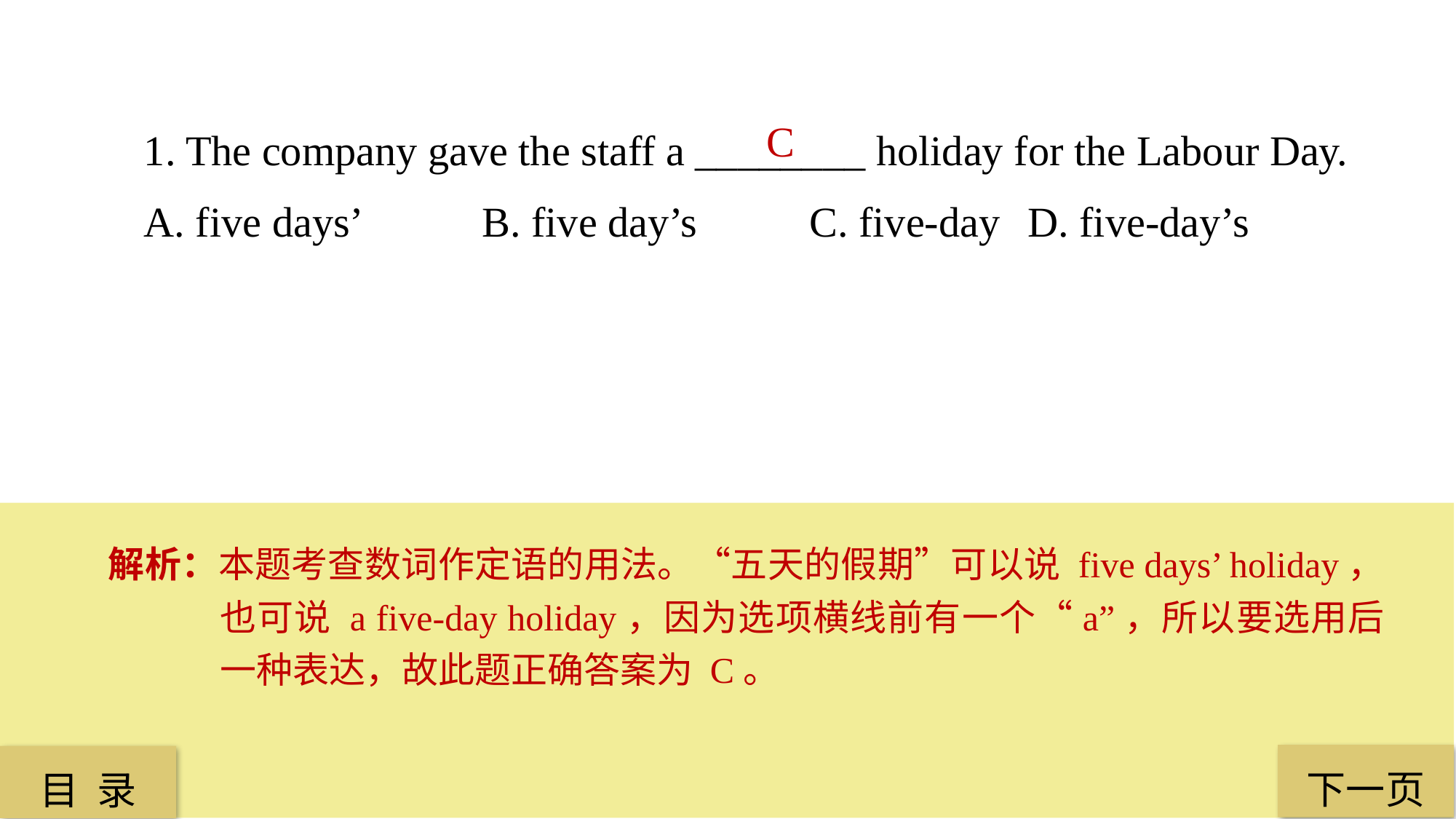

1. The company gave the staff a ________ holiday for the Labour Day.
A. five days’	 B. five day’s	 C. five-day	 D. five-day’s
C
解析：本题考查数词作定语的用法。“五天的假期”可以说 five days’ holiday，也可说 a five-day holiday，因为选项横线前有一个“a”，所以要选用后一种表达，故此题正确答案为 C。